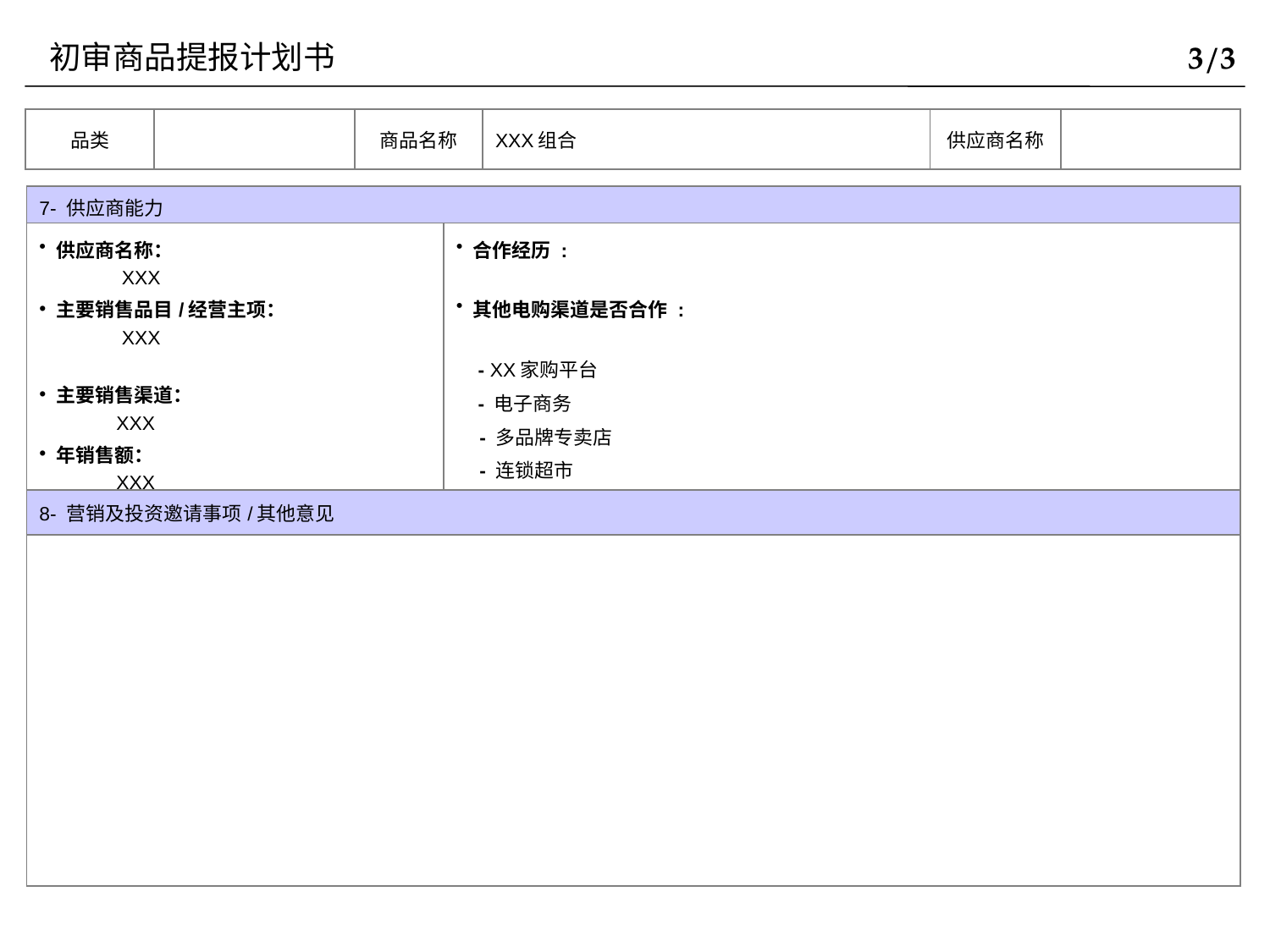

初审商品提报计划书
3/3

| 品类 |  | 商品名称 | XXX组合 | 供应商名称 |  |
| --- | --- | --- | --- | --- | --- |
| 7- 供应商能力 |  |
| --- | --- |
| 供应商名称： XXX 主要销售品目/经营主项： XXX 主要销售渠道： XXX 年销售额： XXX | 合作经历 : 其他电购渠道是否合作 : - XX家购平台 - 电子商务 - 多品牌专卖店 - 连锁超市 |
| 8- 营销及投资邀请事项/其他意见 |  |
|  |  |